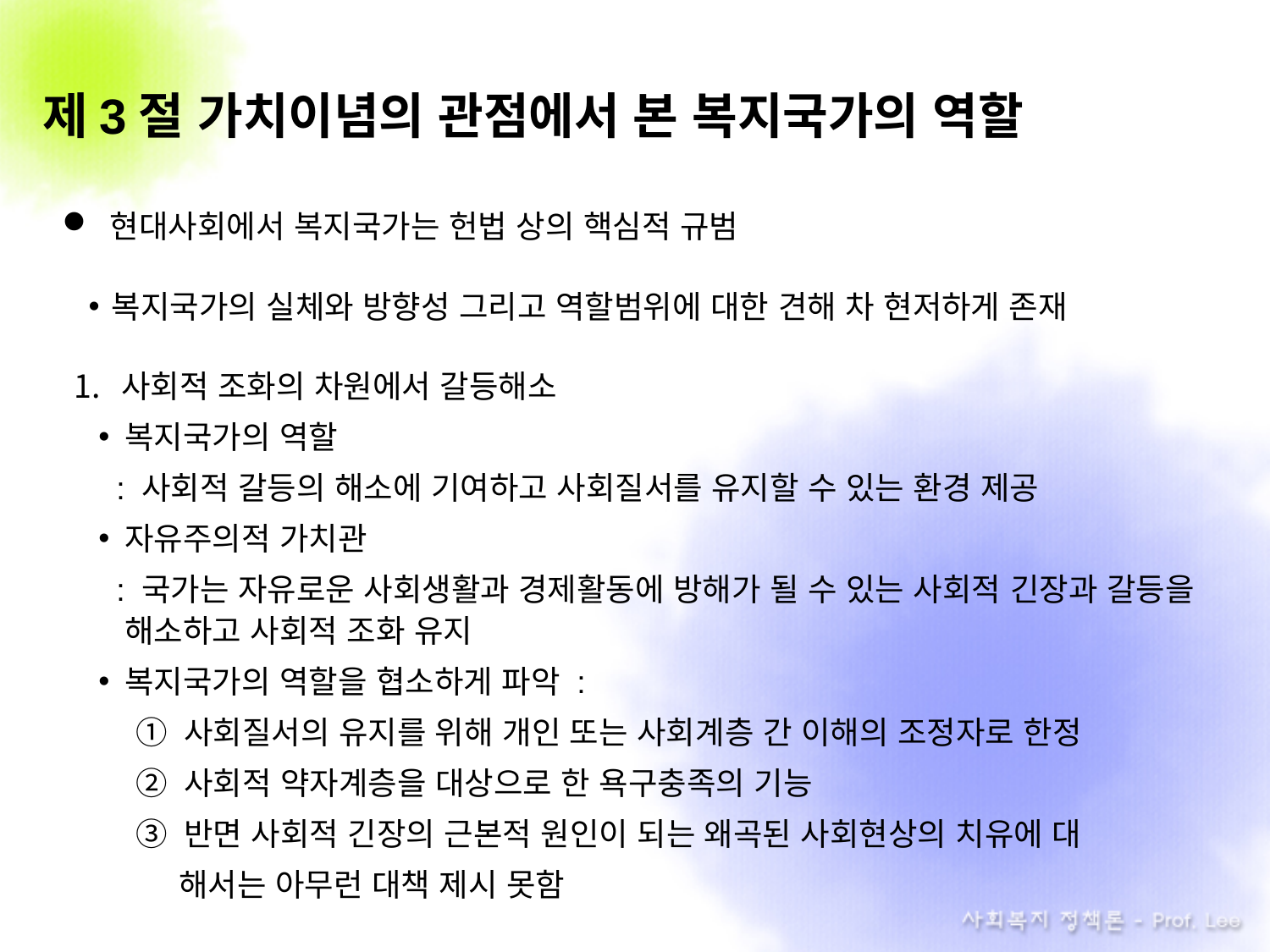

# 제3절 가치이념의 관점에서 본 복지국가의 역할
현대사회에서 복지국가는 헌법 상의 핵심적 규범

복지국가의 실체와 방향성 그리고 역할범위에 대한 견해 차 현저하게 존재

사회적 조화의 차원에서 갈등해소
복지국가의 역할
  : 사회적 갈등의 해소에 기여하고 사회질서를 유지할 수 있는 환경 제공
자유주의적 가치관
  : 국가는 자유로운 사회생활과 경제활동에 방해가 될 수 있는 사회적 긴장과 갈등을 해소하고 사회적 조화 유지
복지국가의 역할을 협소하게 파악 :
① 사회질서의 유지를 위해 개인 또는 사회계층 간 이해의 조정자로 한정
② 사회적 약자계층을 대상으로 한 욕구충족의 기능
③ 반면 사회적 긴장의 근본적 원인이 되는 왜곡된 사회현상의 치유에 대
    해서는 아무런 대책 제시 못함